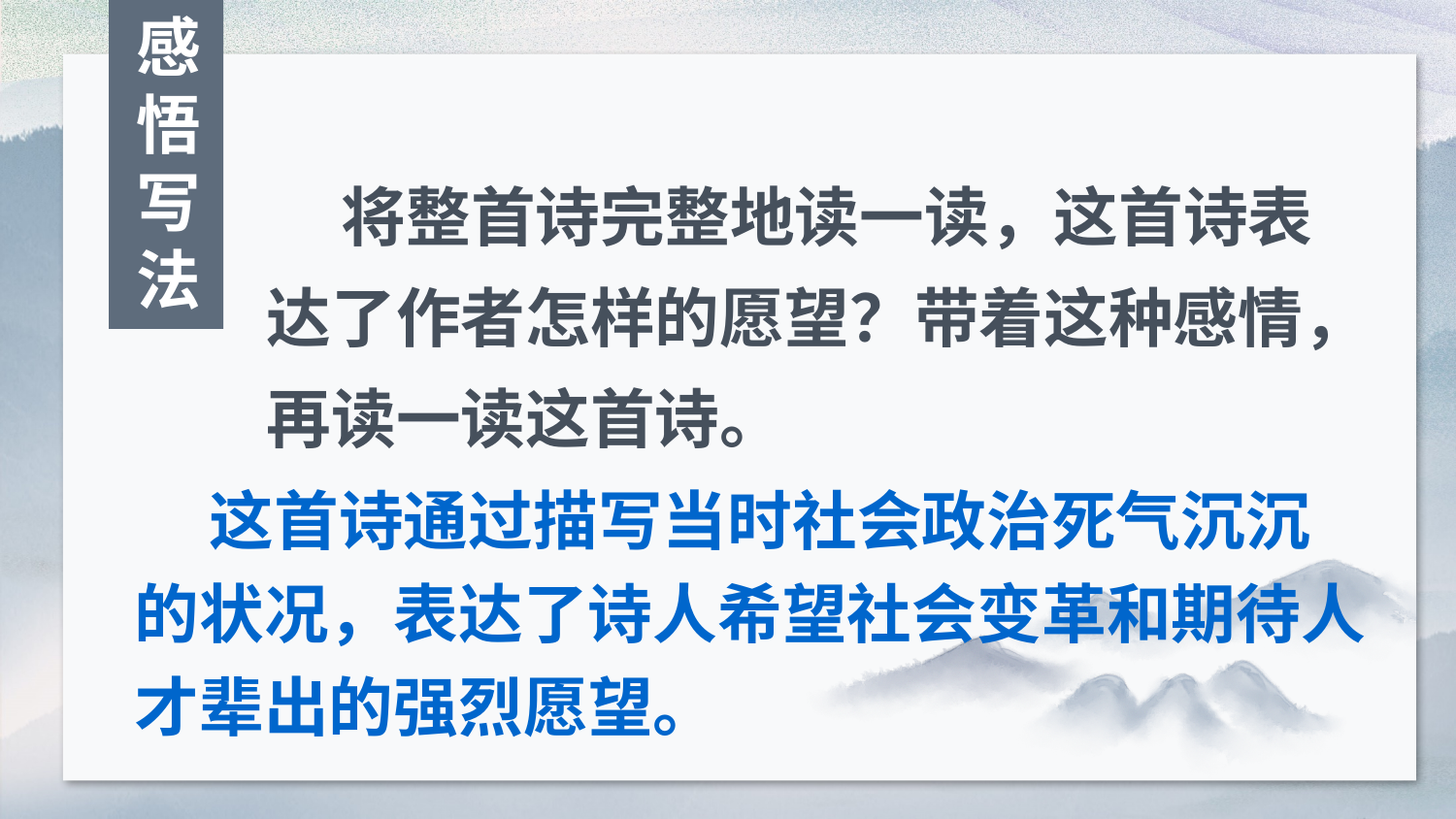

感悟写法
    将整首诗完整地读一读，这首诗表达了作者怎样的愿望？带着这种感情，再读一读这首诗。
    这首诗通过描写当时社会政治死气沉沉的状况，表达了诗人希望社会变革和期待人才辈出的强烈愿望。